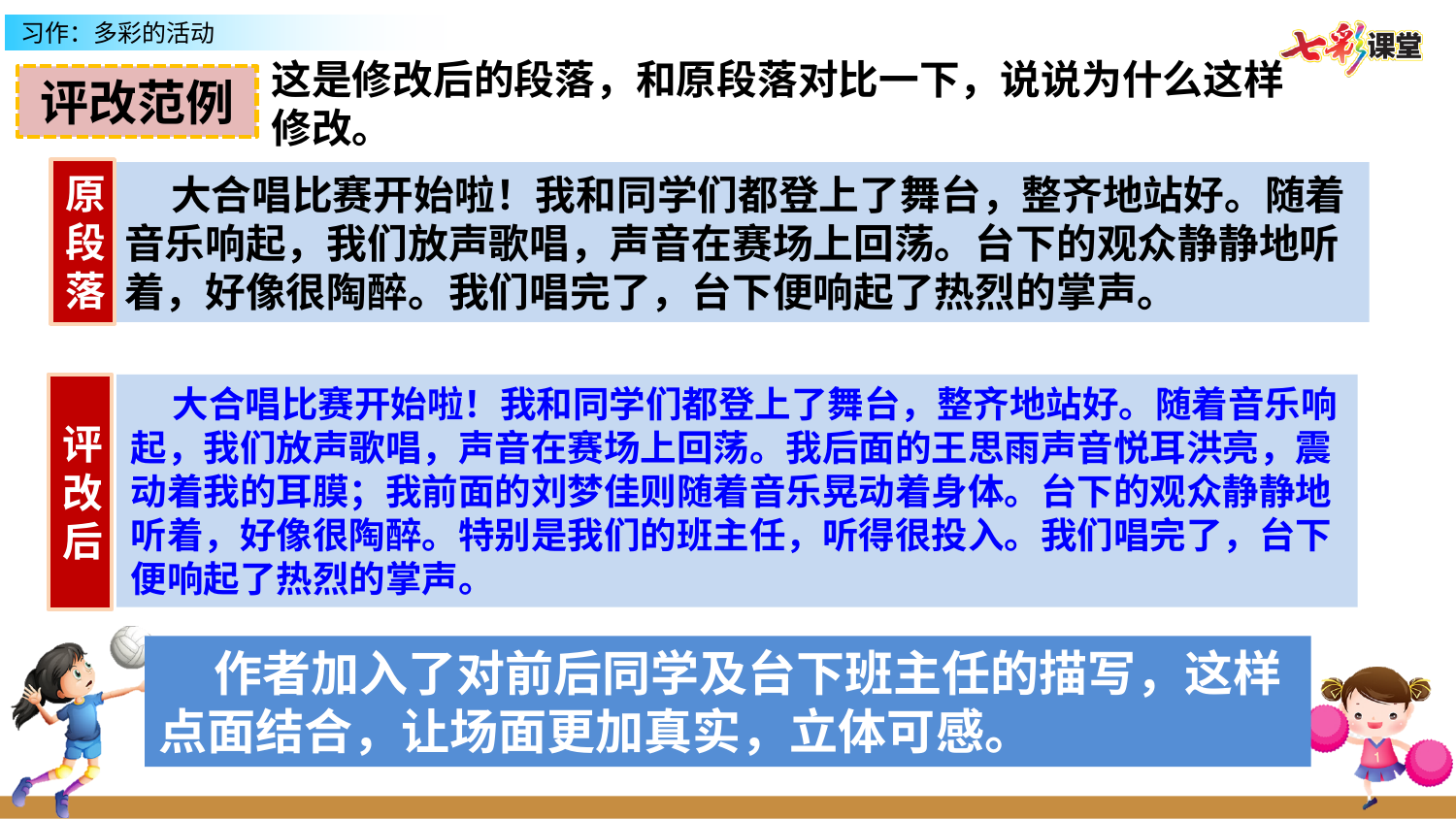

这是修改后的段落，和原段落对比一下，说说为什么这样修改。
评改范例
原段落
    大合唱比赛开始啦！我和同学们都登上了舞台，整齐地站好。随着音乐响起，我们放声歌唱，声音在赛场上回荡。台下的观众静静地听着，好像很陶醉。我们唱完了，台下便响起了热烈的掌声。
评改后
    大合唱比赛开始啦！我和同学们都登上了舞台，整齐地站好。随着音乐响起，我们放声歌唱，声音在赛场上回荡。我后面的王思雨声音悦耳洪亮，震动着我的耳膜；我前面的刘梦佳则随着音乐晃动着身体。台下的观众静静地听着，好像很陶醉。特别是我们的班主任，听得很投入。我们唱完了，台下便响起了热烈的掌声。
    作者加入了对前后同学及台下班主任的描写，这样点面结合，让场面更加真实，立体可感。